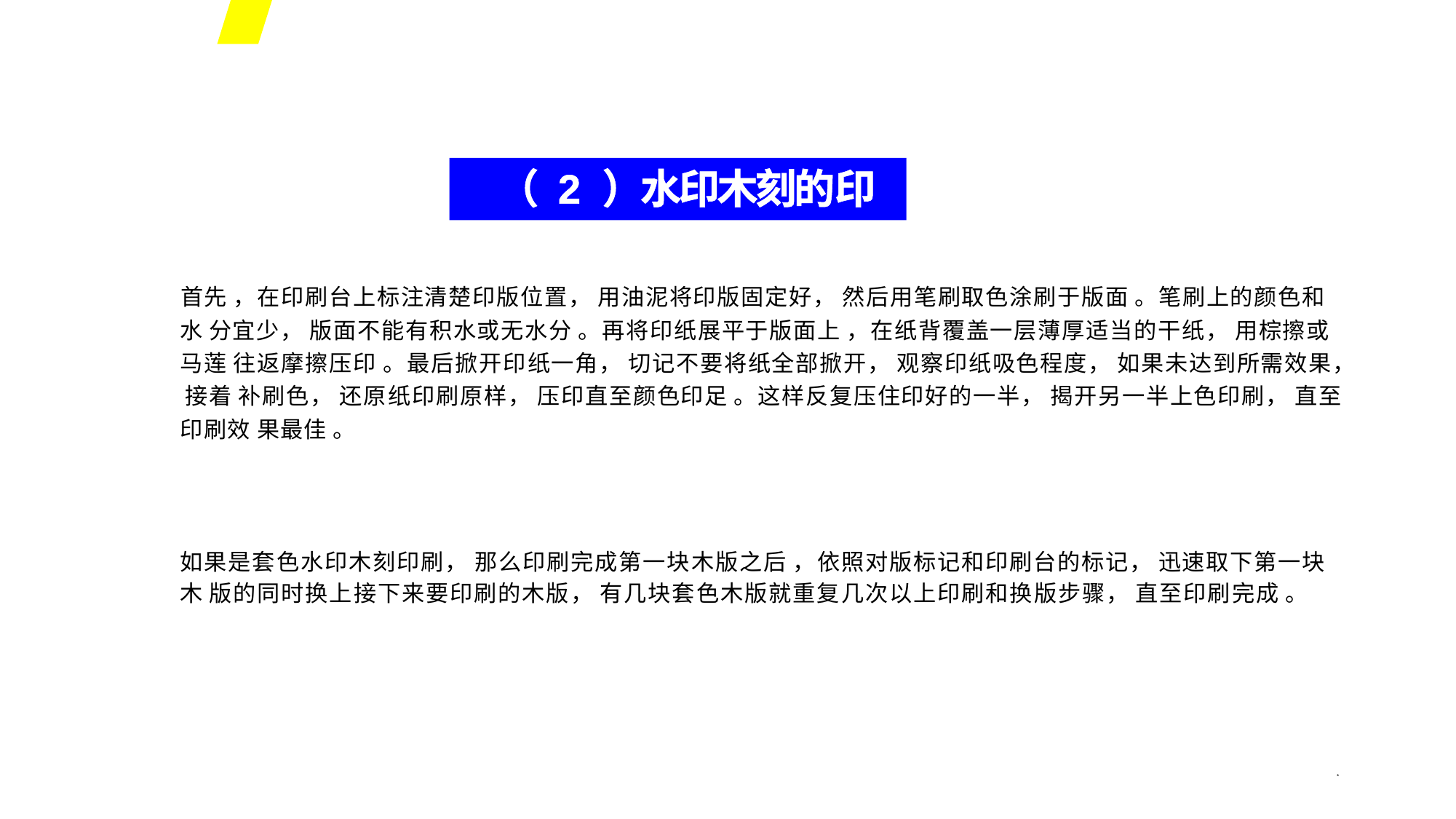

（ 2 ）水印木刻的印刷

首先 ，在印刷台上标注清楚印版位置， 用油泥将印版固定好， 然后用笔刷取色涂刷于版面 。笔刷上的颜色和水 分宜少， 版面不能有积水或无水分 。再将印纸展平于版面上 ，在纸背覆盖一层薄厚适当的干纸， 用棕擦或马莲 往返摩擦压印 。最后掀开印纸一角， 切记不要将纸全部掀开， 观察印纸吸色程度， 如果未达到所需效果， 接着 补刷色， 还原纸印刷原样， 压印直至颜色印足 。这样反复压住印好的一半， 揭开另一半上色印刷， 直至印刷效 果最佳 。

如果是套色水印木刻印刷， 那么印刷完成第一块木版之后 ，依照对版标记和印刷台的标记， 迅速取下第一块木 版的同时换上接下来要印刷的木版， 有几块套色木版就重复几次以上印刷和换版步骤， 直至印刷完成 。

*